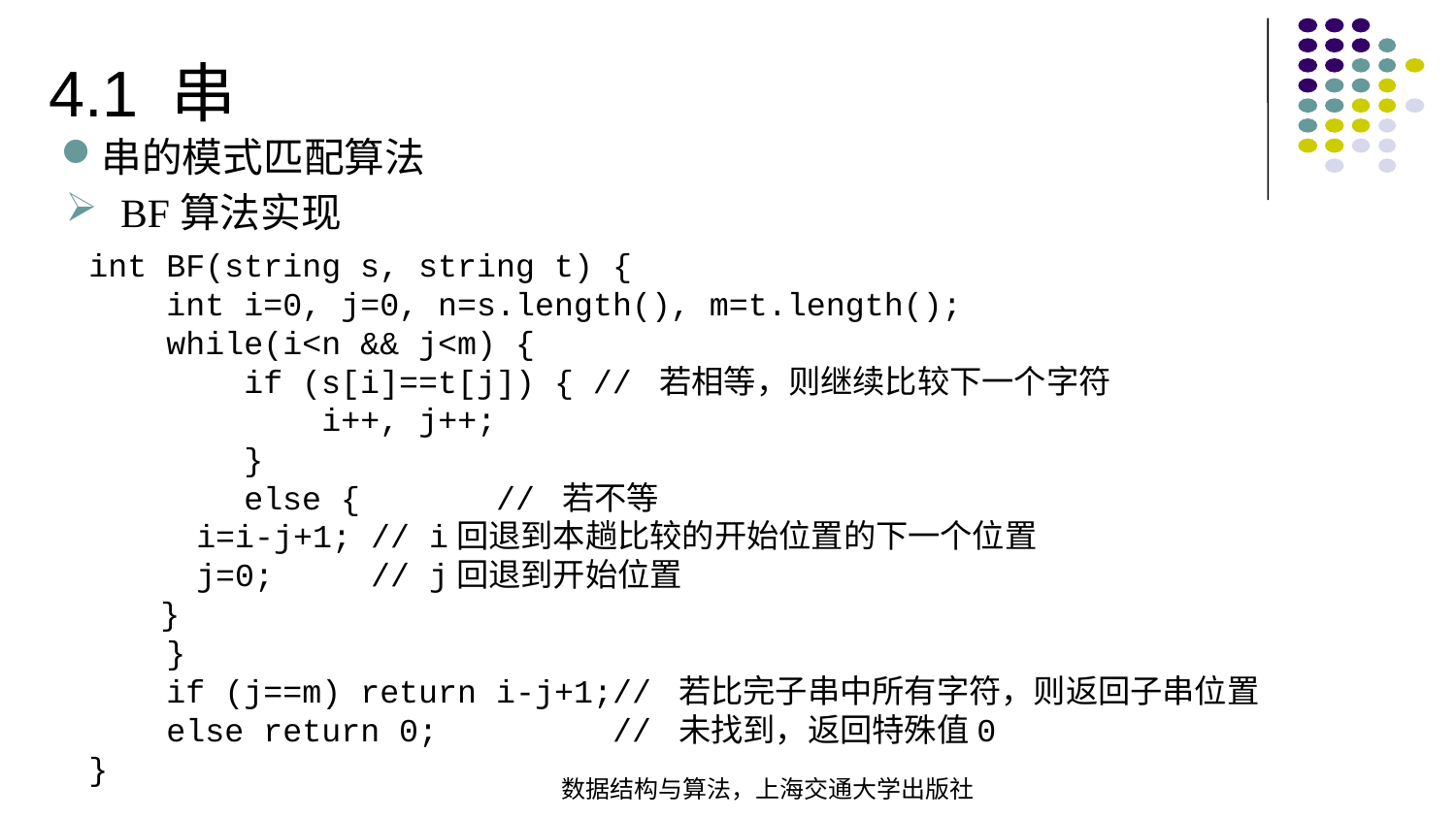

4.1 串
串的模式匹配算法
BF算法实现
int BF(string s, string t) {    int i=0, j=0, n=s.length(), m=t.length();    while(i<n && j<m) {        if (s[i]==t[j]) { // 若相等，则继续比较下一个字符             i++, j++;        }        else {       // 若不等            i=i-j+1; // i回退到本趟比较的开始位置的下一个位置             j=0;     // j回退到开始位置          }    }    if (j==m) return i-j+1;// 若比完子串中所有字符，则返回子串位置     else return 0;         // 未找到，返回特殊值0
}